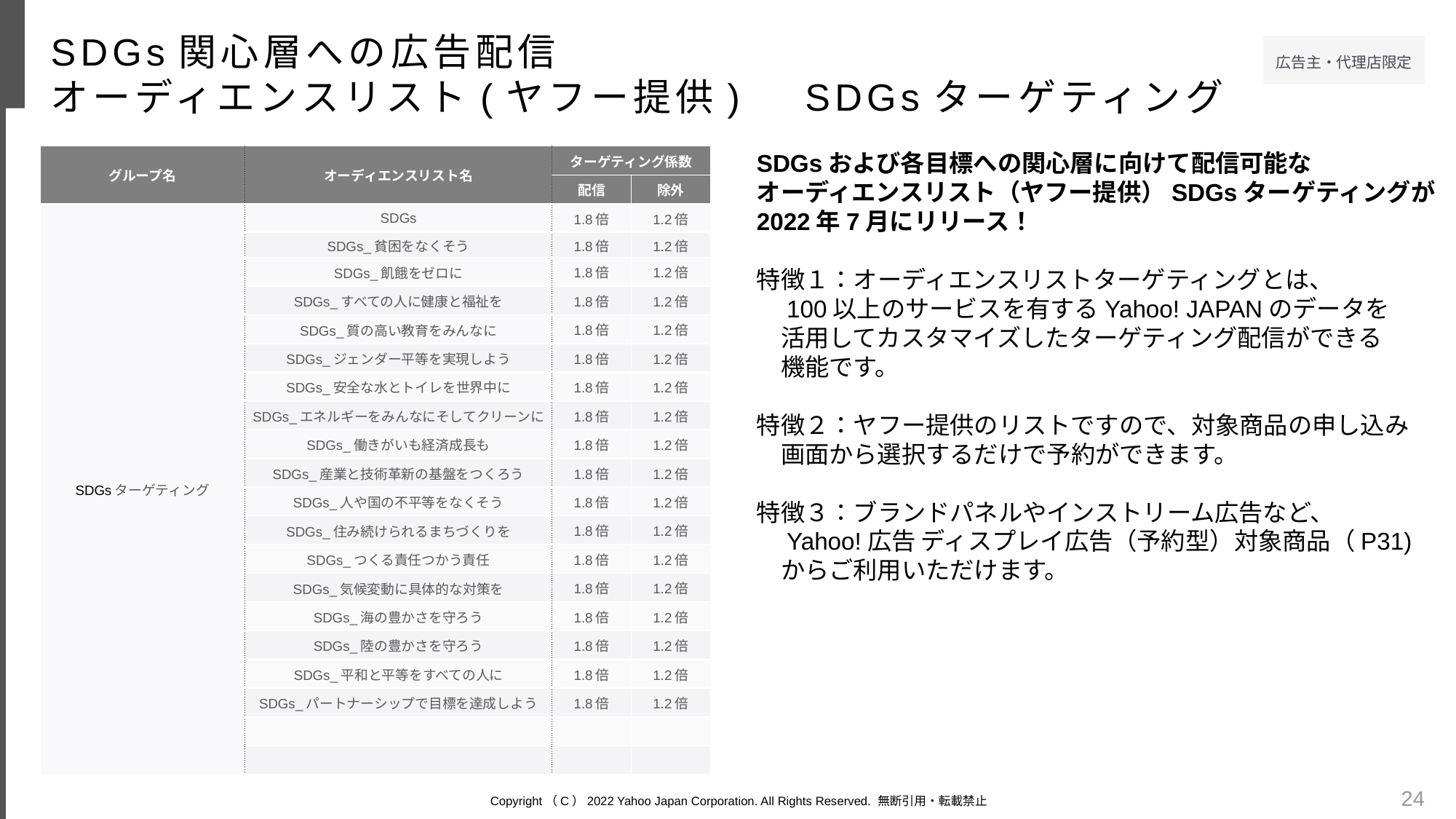

SDGs関心層への広告配信
オーディエンスリスト(ヤフー提供)　SDGsターゲティング
SDGsおよび各目標への関心層に向けて配信可能な
オーディエンスリスト（ヤフー提供）SDGsターゲティングが
2022年7月にリリース！

特徴１：オーディエンスリストターゲティングとは、
　100以上のサービスを有するYahoo! JAPANのデータを
　活用してカスタマイズしたターゲティング配信ができる
　機能です。

特徴２：ヤフー提供のリストですので、対象商品の申し込み
　画面から選択するだけで予約ができます。

特徴３：ブランドパネルやインストリーム広告など、
　Yahoo!広告 ディスプレイ広告（予約型）対象商品（P31)
　からご利用いただけます。
| グループ名 | オーディエンスリスト名 | ターゲティング係数 |  |
| --- | --- | --- | --- |
|  |  | 配信 | 除外 |
| SDGsターゲティング | SDGs | 1.8倍 | 1.2倍 |
|  | SDGs\_貧困をなくそう | 1.8倍 | 1.2倍 |
|  | SDGs\_飢餓をゼロに | 1.8倍 | 1.2倍 |
|  | SDGs\_すべての人に健康と福祉を | 1.8倍 | 1.2倍 |
|  | SDGs\_質の高い教育をみんなに | 1.8倍 | 1.2倍 |
|  | SDGs\_ジェンダー平等を実現しよう | 1.8倍 | 1.2倍 |
|  | SDGs\_安全な水とトイレを世界中に | 1.8倍 | 1.2倍 |
|  | SDGs\_エネルギーをみんなにそしてクリーンに | 1.8倍 | 1.2倍 |
|  | SDGs\_働きがいも経済成長も | 1.8倍 | 1.2倍 |
|  | SDGs\_産業と技術革新の基盤をつくろう | 1.8倍 | 1.2倍 |
|  | SDGs\_人や国の不平等をなくそう | 1.8倍 | 1.2倍 |
|  | SDGs\_住み続けられるまちづくりを | 1.8倍 | 1.2倍 |
|  | SDGs\_つくる責任つかう責任 | 1.8倍 | 1.2倍 |
|  | SDGs\_気候変動に具体的な対策を | 1.8倍 | 1.2倍 |
|  | SDGs\_海の豊かさを守ろう | 1.8倍 | 1.2倍 |
|  | SDGs\_陸の豊かさを守ろう | 1.8倍 | 1.2倍 |
|  | SDGs\_平和と平等をすべての人に | 1.8倍 | 1.2倍 |
|  | SDGs\_パートナーシップで目標を達成しよう | 1.8倍 | 1.2倍 |
|  |  |  |  |
|  |  |  |  |
24
Copyright（C）2022 Yahoo Japan Corporation. All Rights Reserved. 無断引用・転載禁止